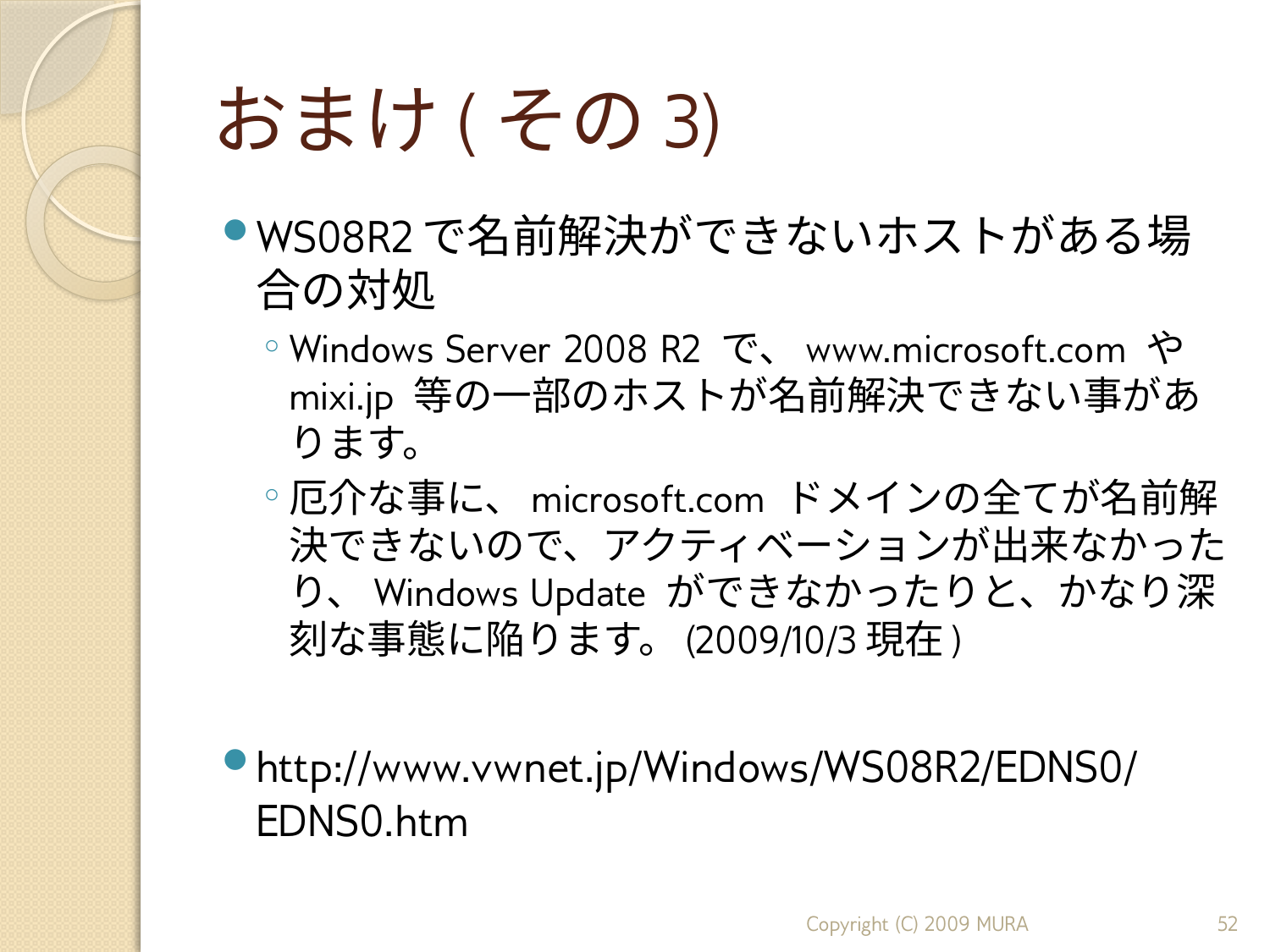

# おまけ(その3)
WS08R2で名前解決ができないホストがある場合の対処
Windows Server 2008 R2 で、www.microsoft.com や mixi.jp 等の一部のホストが名前解決できない事があります。
厄介な事に、microsoft.com ドメインの全てが名前解決できないので、アクティベーションが出来なかったり、Windows Update ができなかったりと、かなり深刻な事態に陥ります。(2009/10/3現在)

http://www.vwnet.jp/Windows/WS08R2/EDNS0/EDNS0.htm
Copyright (C) 2009 MURA
52